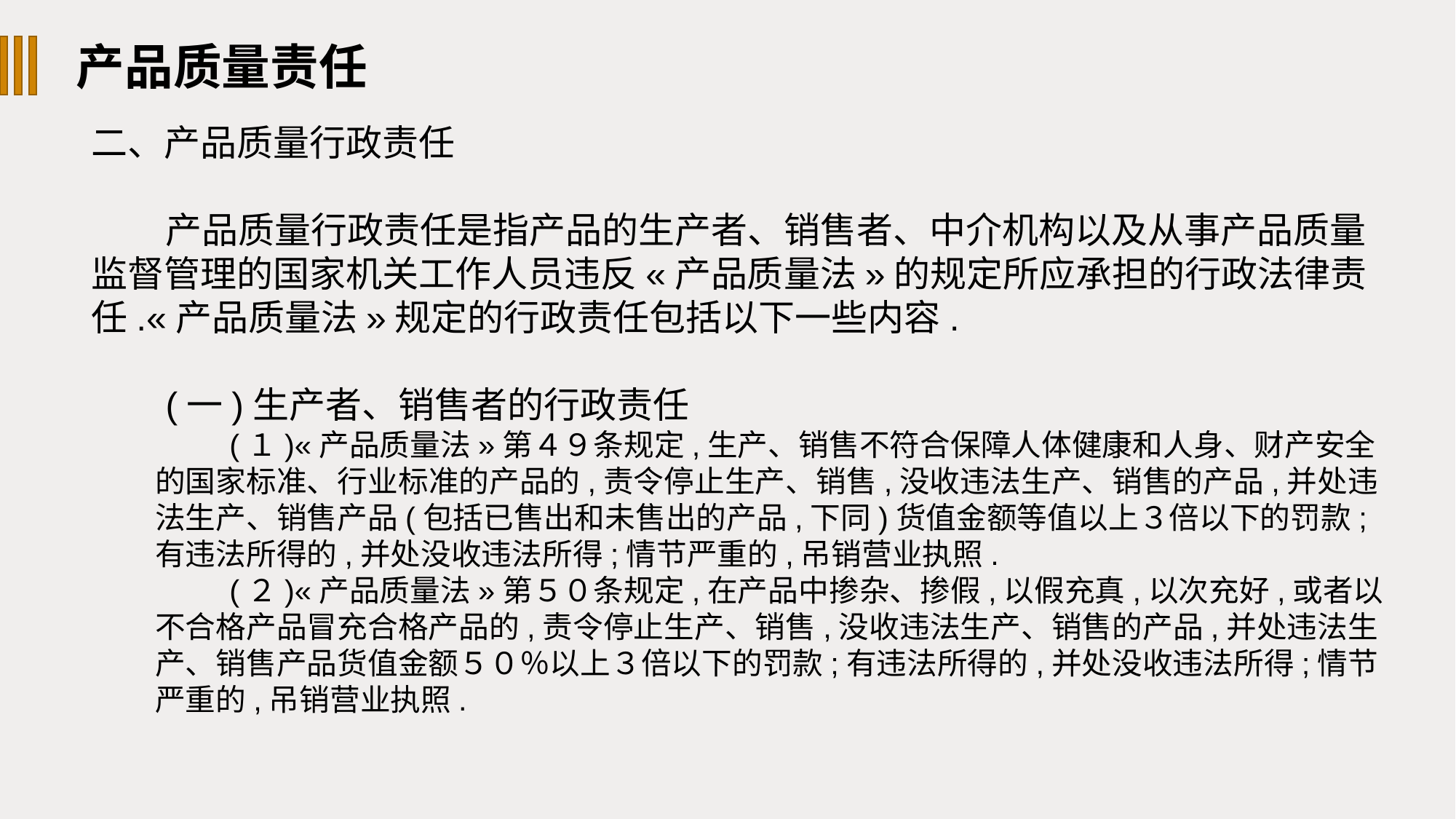

产品质量责任

二、产品质量行政责任

产品质量行政责任是指产品的生产者、销售者、中介机构以及从事产品质量监督管理的国家机关工作人员违反«产品质量法»的规定所应承担的行政法律责任.«产品质量法»规定的行政责任包括以下一些内容.

(一)生产者、销售者的行政责任
(１)«产品质量法»第４９条规定,生产、销售不符合保障人体健康和人身、财产安全的国家标准、行业标准的产品的,责令停止生产、销售,没收违法生产、销售的产品,并处违法生产、销售产品(包括已售出和未售出的产品,下同)货值金额等值以上３倍以下的罚款;有违法所得的,并处没收违法所得;情节严重的,吊销营业执照.
(２)«产品质量法»第５０条规定,在产品中掺杂、掺假,以假充真,以次充好,或者以不合格产品冒充合格产品的,责令停止生产、销售,没收违法生产、销售的产品,并处违法生产、销售产品货值金额５０％以上３倍以下的罚款;有违法所得的,并处没收违法所得;情节严重的,吊销营业执照.